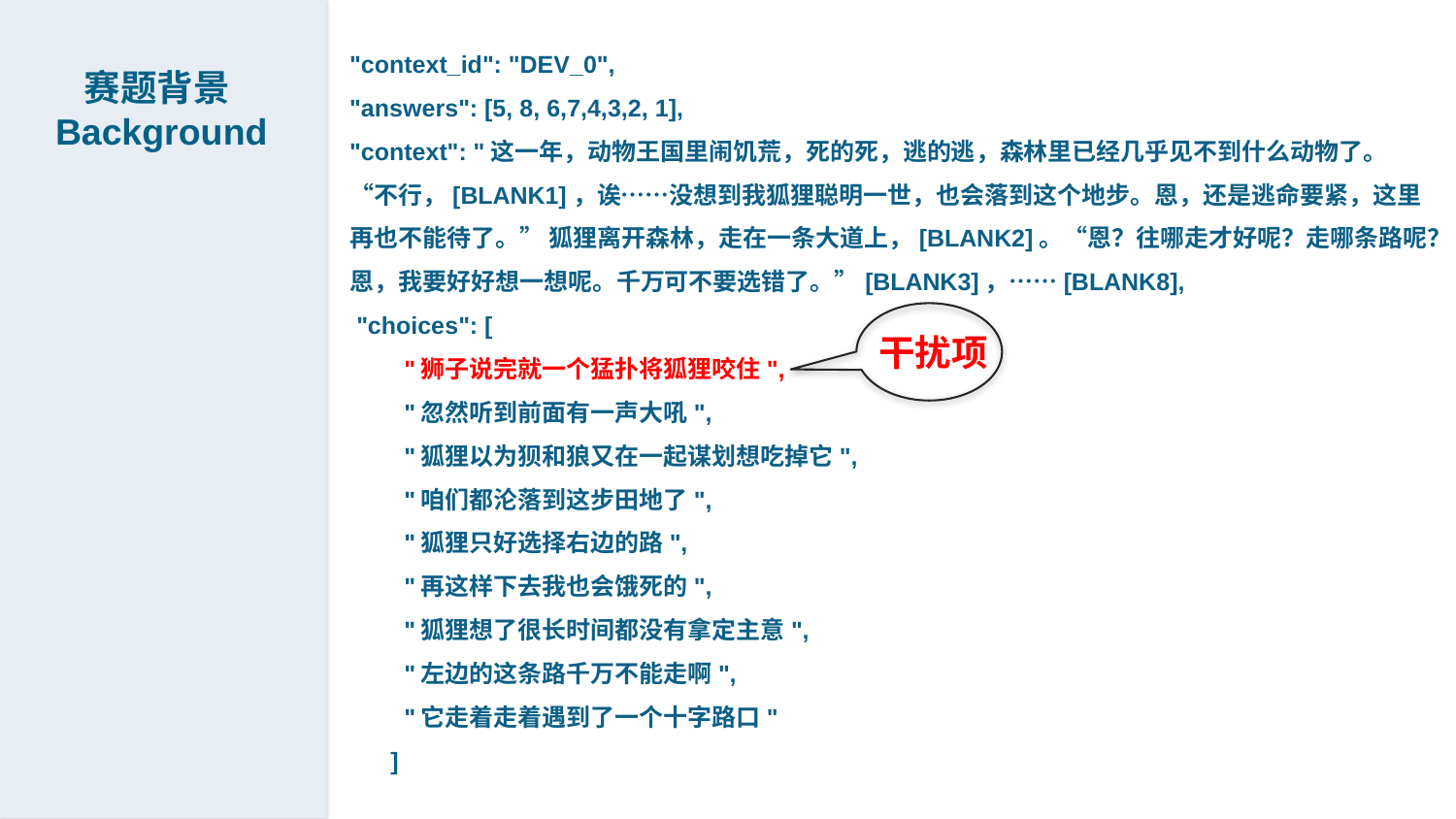

"context_id": "DEV_0",
"answers": [5, 8, 6,7,4,3,2, 1],
"context": "这一年，动物王国里闹饥荒，死的死，逃的逃，森林里已经几乎见不到什么动物了。 “不行，[BLANK1]，诶……没想到我狐狸聪明一世，也会落到这个地步。恩，还是逃命要紧，这里再也不能待了。” 狐狸离开森林，走在一条大道上，[BLANK2]。“恩？往哪走才好呢？走哪条路呢？恩，我要好好想一想呢。千万可不要选错了。”[BLANK3]，……[BLANK8],
 "choices": [
        "狮子说完就一个猛扑将狐狸咬住",
        "忽然听到前面有一声大吼",
        "狐狸以为狈和狼又在一起谋划想吃掉它",
        "咱们都沦落到这步田地了",
        "狐狸只好选择右边的路",
        "再这样下去我也会饿死的",
        "狐狸想了很长时间都没有拿定主意",
        "左边的这条路千万不能走啊",
        "它走着走着遇到了一个十字路口"
      ]
赛题背景Background

干扰项